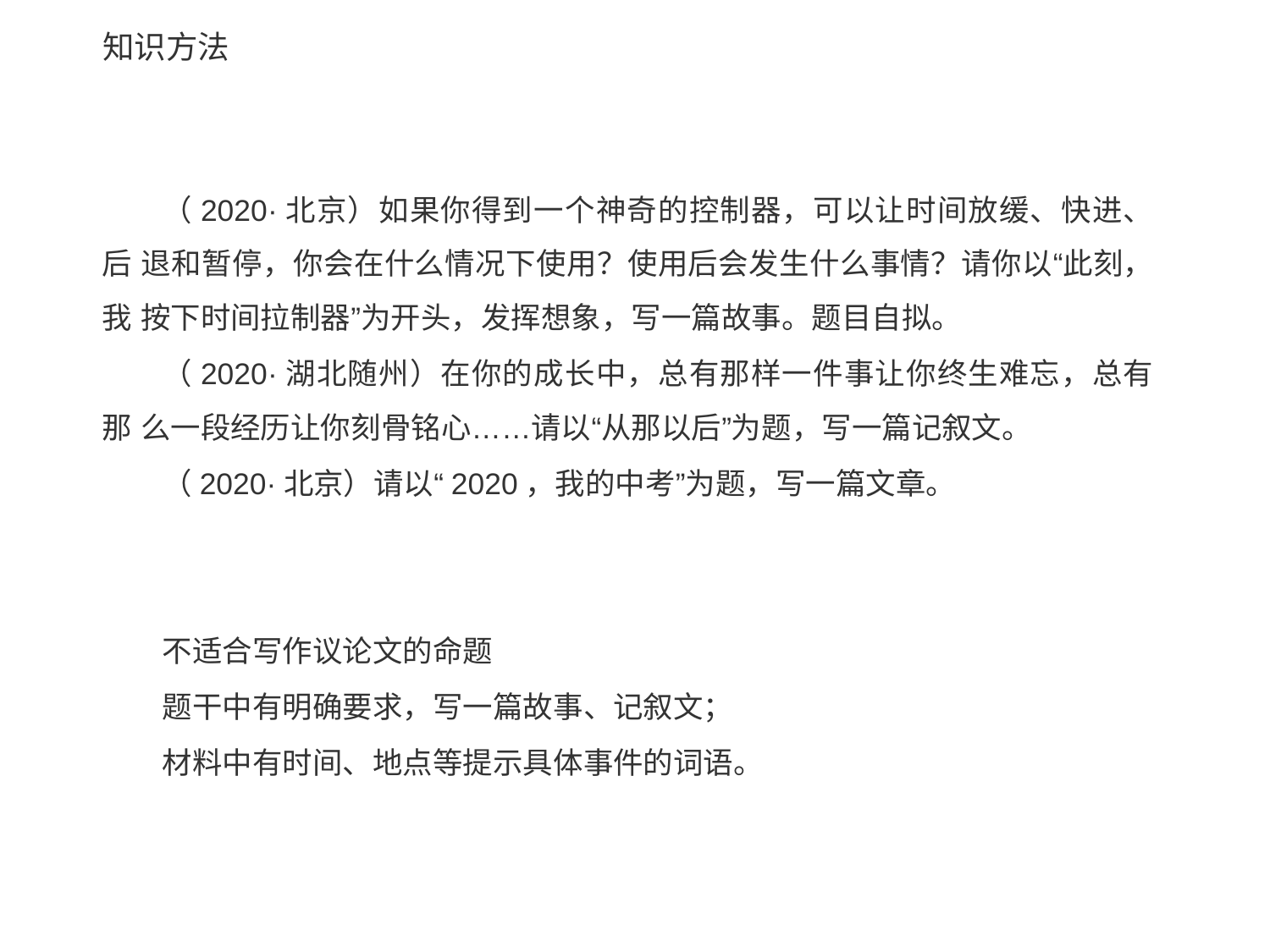

# 知识方法
（2020·北京）如果你得到一个神奇的控制器，可以让时间放缓、快进、后 退和暂停，你会在什么情况下使用？使用后会发生什么事情？请你以“此刻，我 按下时间拉制器”为开头，发挥想象，写一篇故事。题目自拟。
（2020·湖北随州）在你的成长中，总有那样一件事让你终生难忘，总有那 么一段经历让你刻骨铭心……请以“从那以后”为题，写一篇记叙文。
（2020·北京）请以“2020，我的中考”为题，写一篇文章。

不适合写作议论文的命题
题干中有明确要求，写一篇故事、记叙文；
材料中有时间、地点等提示具体事件的词语。